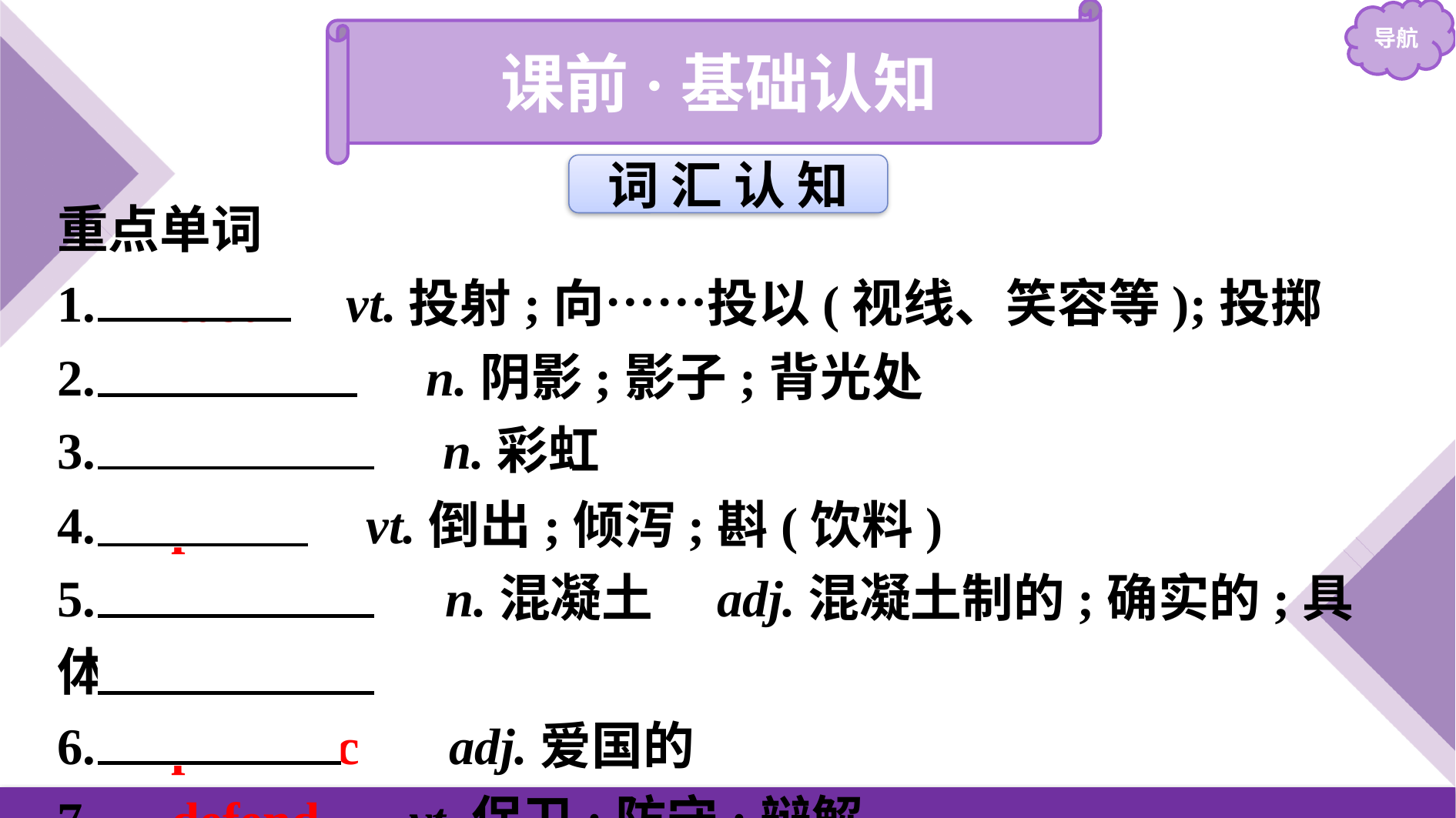

课前·基础认知
词 汇 认 知
重点单词
1.　cast　 vt.投射;向……投以(视线、笑容等);投掷
2.　shadow　 n.阴影;影子;背光处
3.　rainbow　 n.彩虹
4.　pour　 vt.倒出;倾泻;斟(饮料)
5.　concrete　 n.混凝土　adj.混凝土制的;确实的;具体的
6.　patriotic　 adj.爱国的
7.　defend　 vt.保卫;防守;辩解